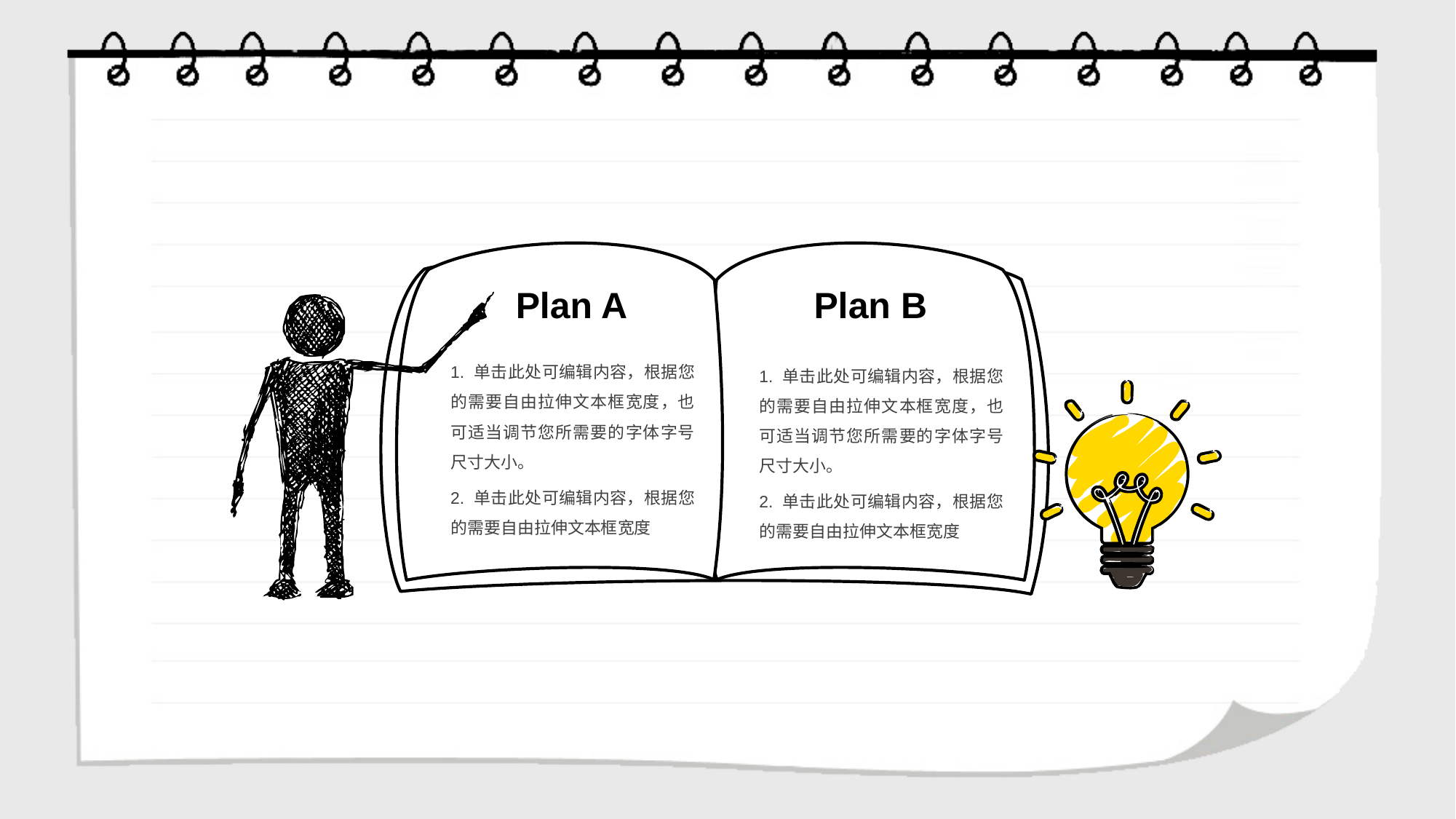

Plan A
Plan B

1. 单击此处可编辑内容，根据您的需要自由拉伸文本框宽度，也可适当调节您所需要的字体字号尺寸大小。
1. 单击此处可编辑内容，根据您的需要自由拉伸文本框宽度，也可适当调节您所需要的字体字号尺寸大小。

2. 单击此处可编辑内容，根据您的需要自由拉伸文本框宽度
2. 单击此处可编辑内容，根据您的需要自由拉伸文本框宽度